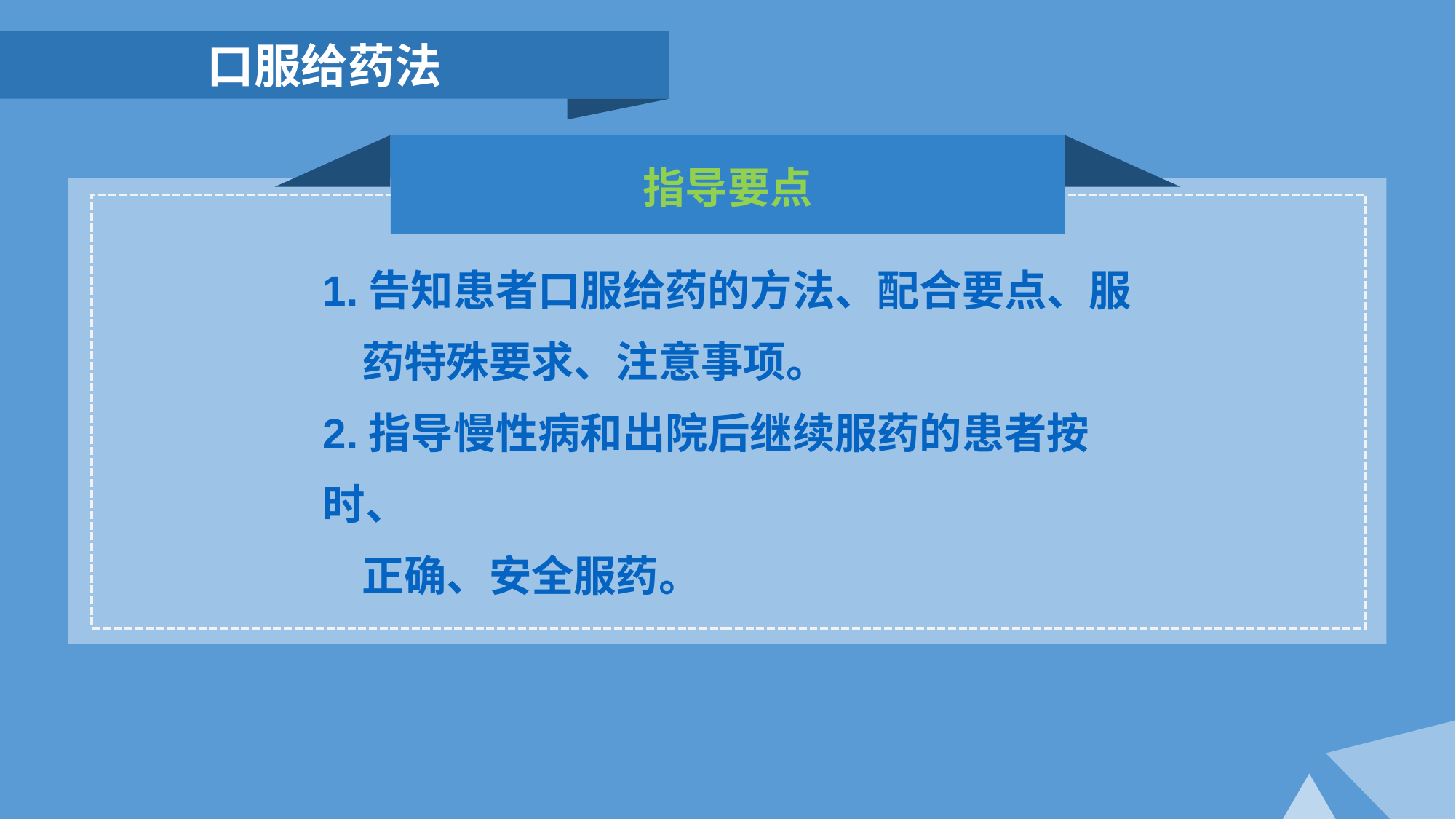

口服给药法

指导要点

1.告知患者口服给药的方法、配合要点、服
   药特殊要求、注意事项。
2.指导慢性病和出院后继续服药的患者按时、
   正确、安全服药。